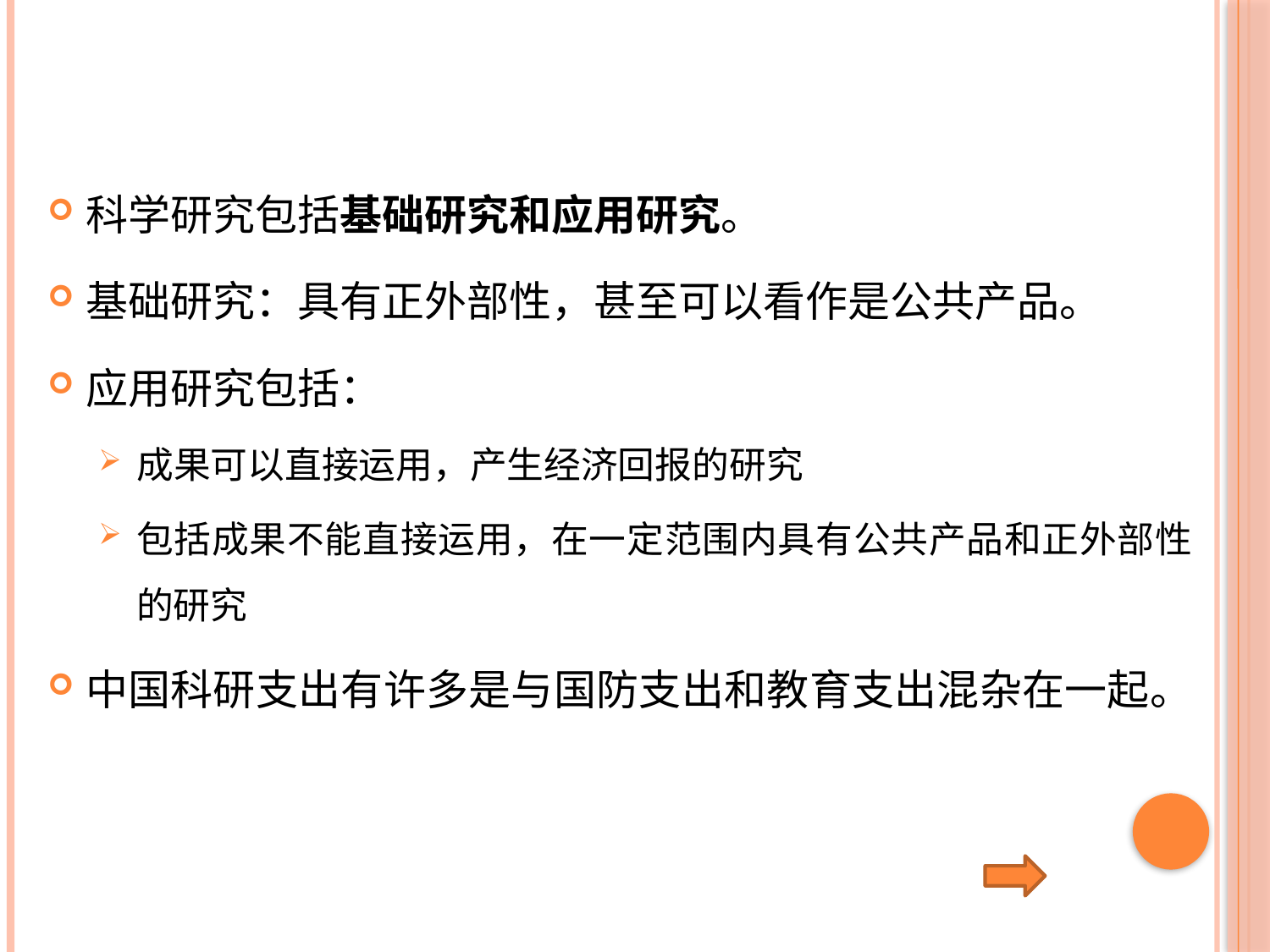

科学研究包括基础研究和应用研究。
基础研究：具有正外部性，甚至可以看作是公共产品。
应用研究包括：
成果可以直接运用，产生经济回报的研究
包括成果不能直接运用，在一定范围内具有公共产品和正外部性的研究
中国科研支出有许多是与国防支出和教育支出混杂在一起。